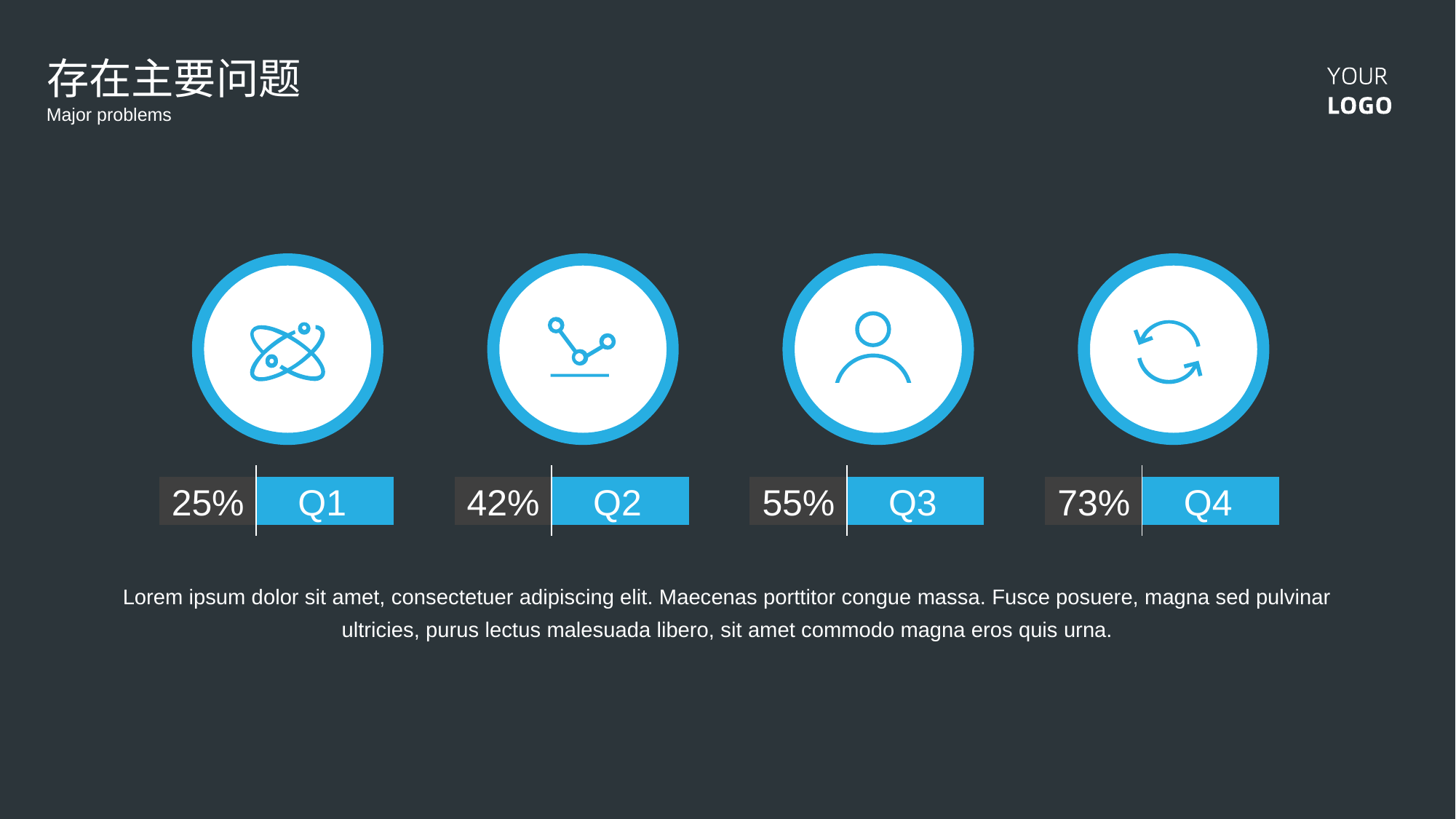

存在主要问题

Major problems

25%
Q1
42%
Q2
55%
Q3
73%
Q4
Lorem ipsum dolor sit amet, consectetuer adipiscing elit. Maecenas porttitor congue massa. Fusce posuere, magna sed pulvinar ultricies, purus lectus malesuada libero, sit amet commodo magna eros quis urna.